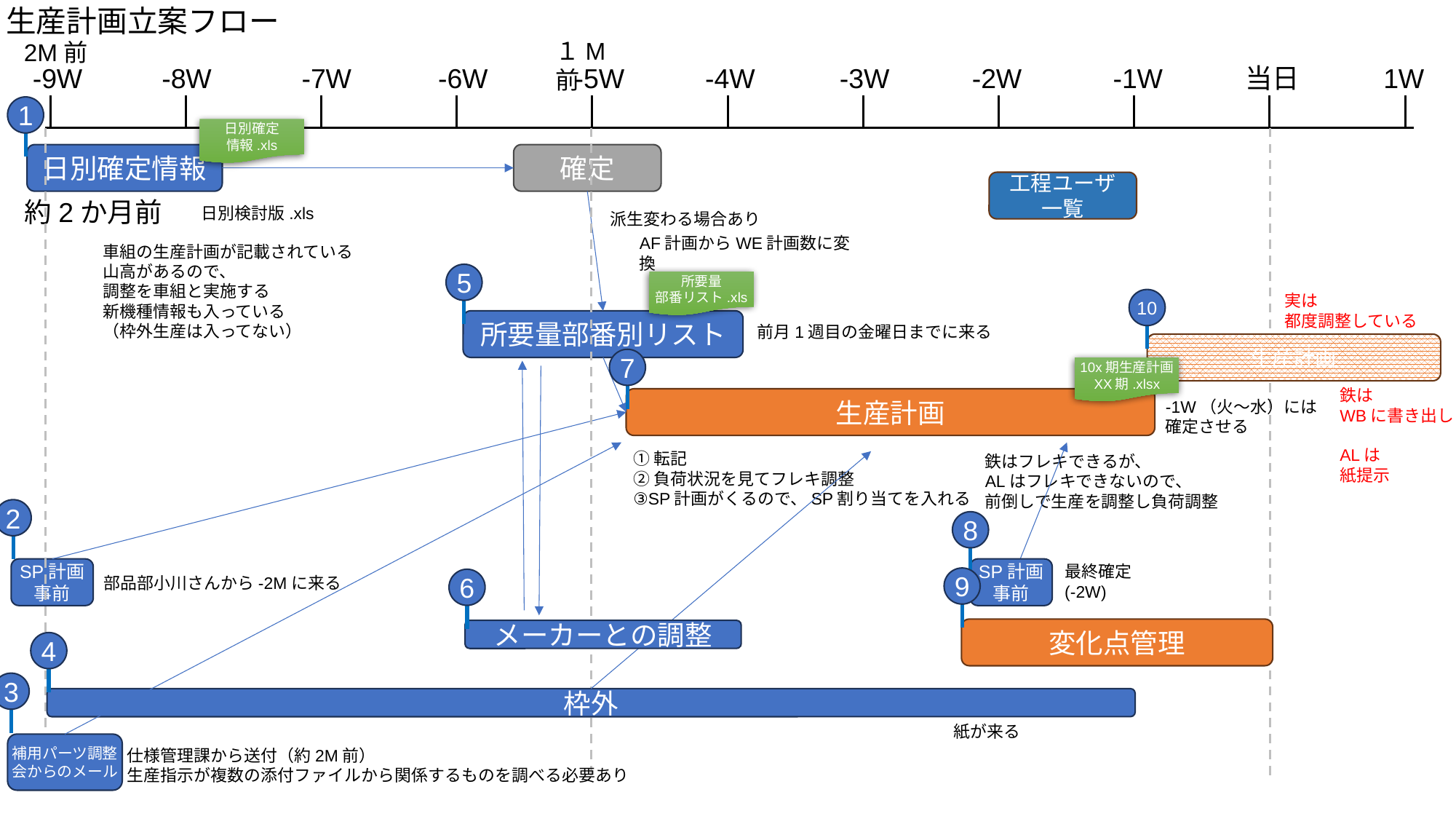

生産計画立案フロー
１M前
2M前
-9W
-8W
-7W
-6W
-5W
-4W
-3W
-2W
-1W
当日
1W
1
日別確定
情報.xls
日別確定情報
確定
工程ユーザ一覧
約2か月前
日別検討版.xls
派生変わる場合あり
AF計画からWE計画数に変換
車組の生産計画が記載されている
山高があるので、
調整を車組と実施する
新機種情報も入っている
（枠外生産は入ってない）
5
所要量
部番リスト.xls
実は
都度調整している
10
所要量部番別リスト
前月1週目の金曜日までに来る
生産計画
7
10x期生産計画
XX期.xlsx
鉄は
WBに書き出し

ALは
紙提示
生産計画
-1W（火～水）には
確定させる
①転記
②負荷状況を見てフレキ調整
③SP計画がくるので、SP割り当てを入れる
鉄はフレキできるが、
ALはフレキできないので、
前倒しで生産を調整し負荷調整
2
8
最終確定
(-2W)
SP計画事前
SP計画事前
部品部小川さんから-2Mに来る
9
6
変化点管理
メーカーとの調整
4
3
枠外
紙が来る
補用パーツ調整会からのメール
仕様管理課から送付（約2M前）
生産指示が複数の添付ファイルから関係するものを調べる必要あり